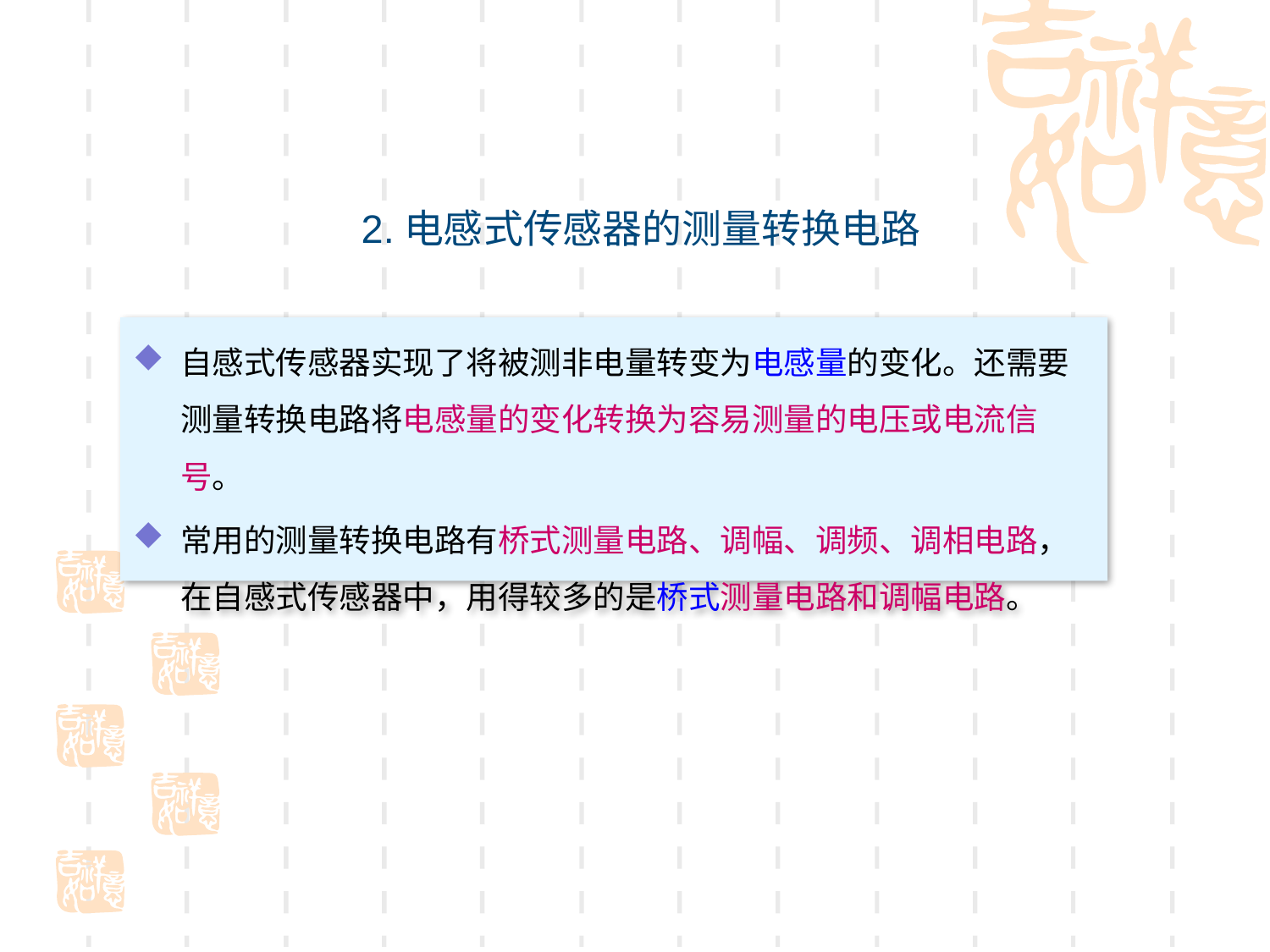

# 2.电感式传感器的测量转换电路
自感式传感器实现了将被测非电量转变为电感量的变化。还需要测量转换电路将电感量的变化转换为容易测量的电压或电流信号。
常用的测量转换电路有桥式测量电路、调幅、调频、调相电路，在自感式传感器中，用得较多的是桥式测量电路和调幅电路。
12